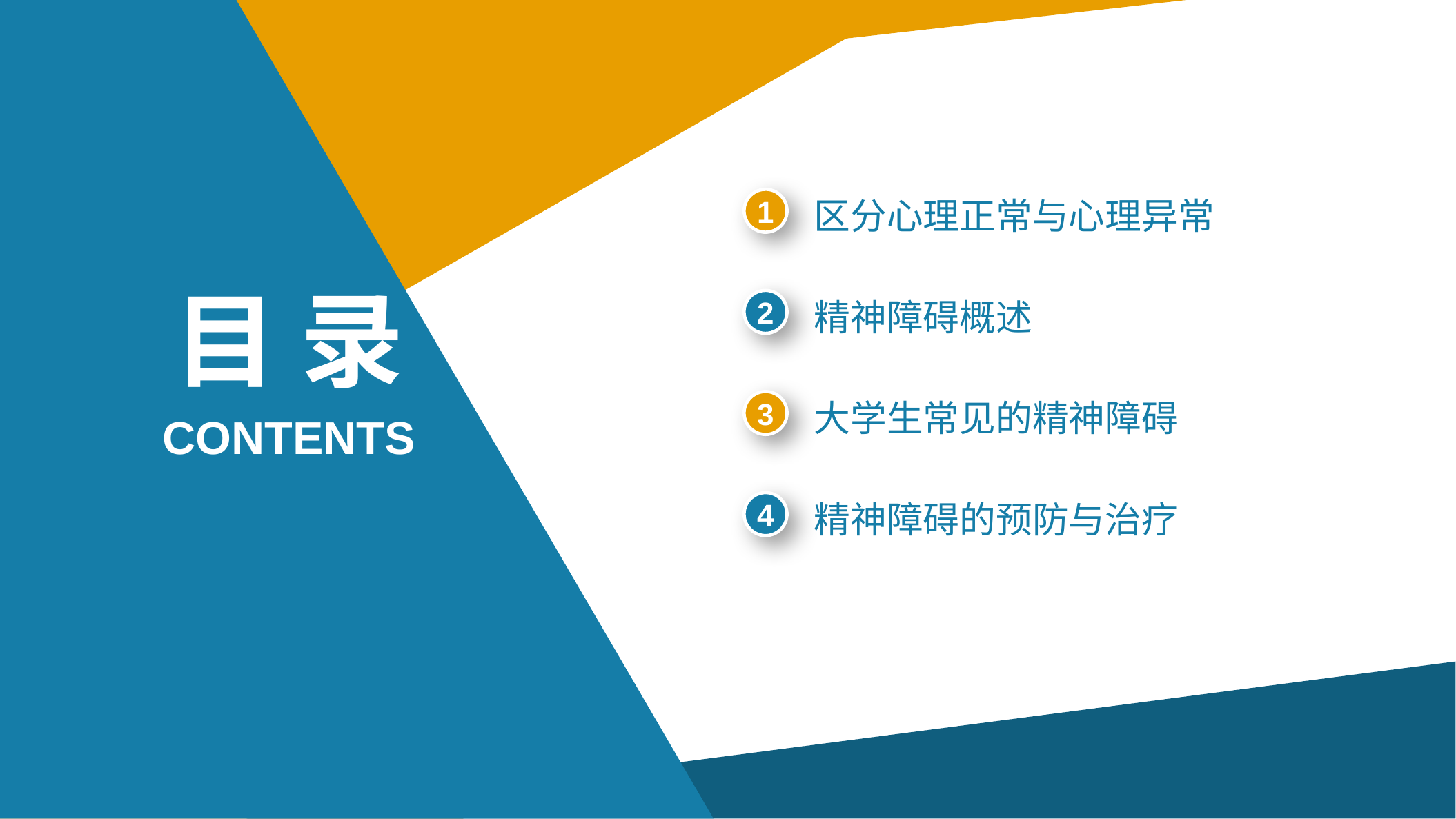

1
区分心理正常与心理异常
目 录
2
精神障碍概述
3
大学生常见的精神障碍
CONTENTS
4
精神障碍的预防与治疗